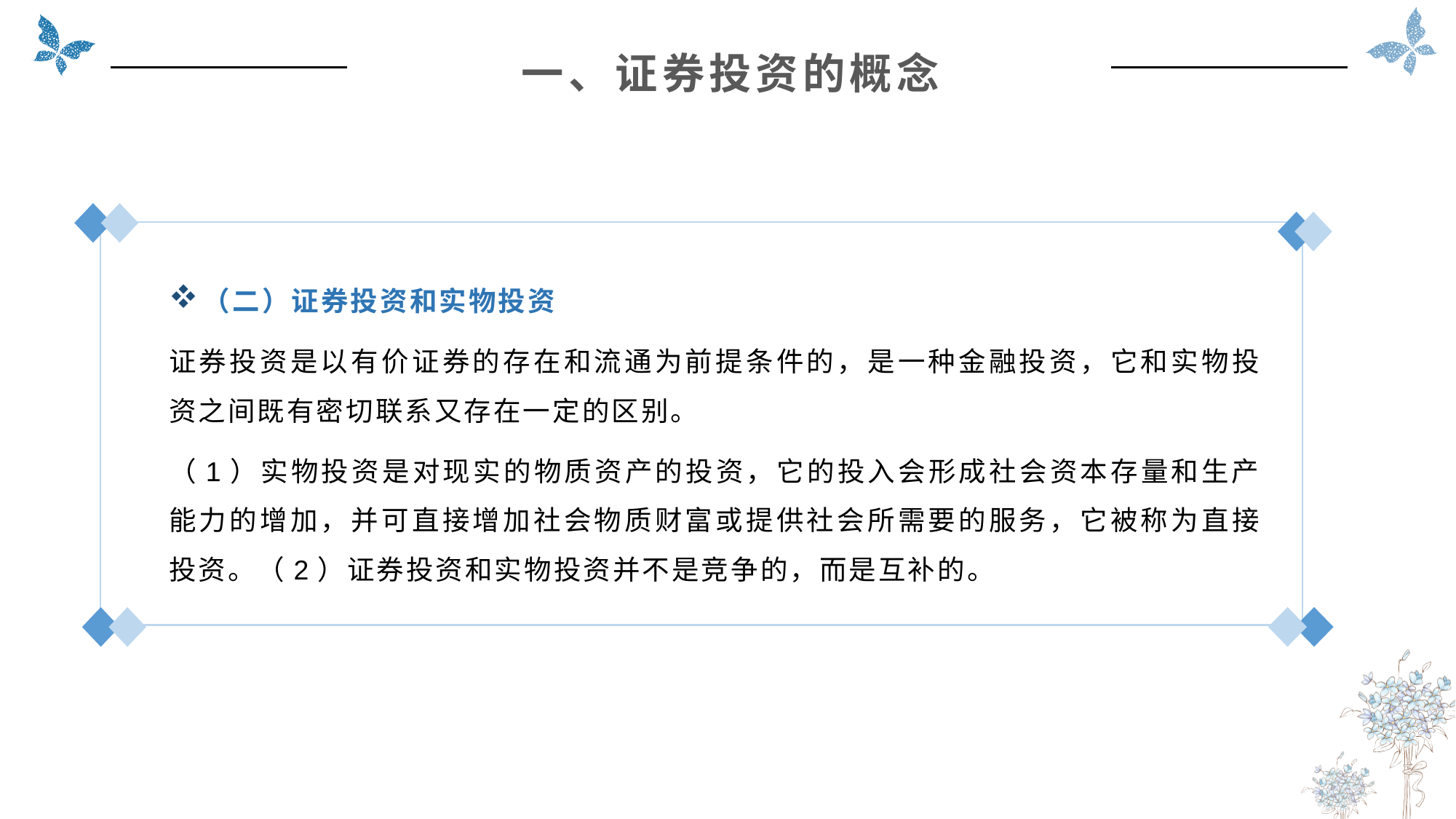

一、证券投资的概念

（二）证券投资和实物投资
证券投资是以有价证券的存在和流通为前提条件的，是一种金融投资，它和实物投资之间既有密切联系又存在一定的区别。
（1）实物投资是对现实的物质资产的投资，它的投入会形成社会资本存量和生产能力的增加，并可直接增加社会物质财富或提供社会所需要的服务，它被称为直接投资。（2）证券投资和实物投资并不是竞争的，而是互补的。